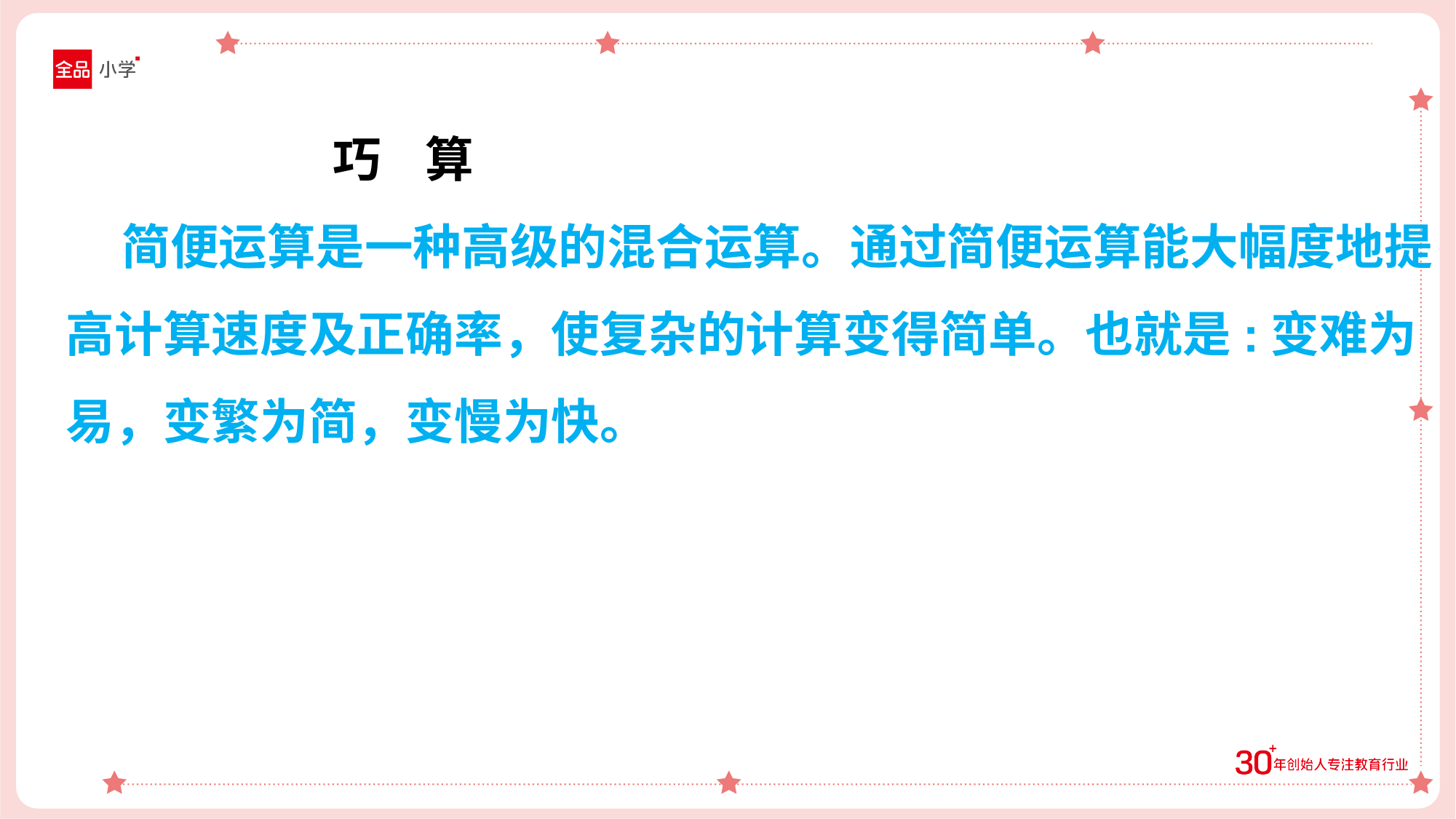

巧    算
    简便运算是一种高级的混合运算。通过简便运算能大幅度地提高计算速度及正确率，使复杂的计算变得简单。也就是:变难为易，变繁为简，变慢为快。